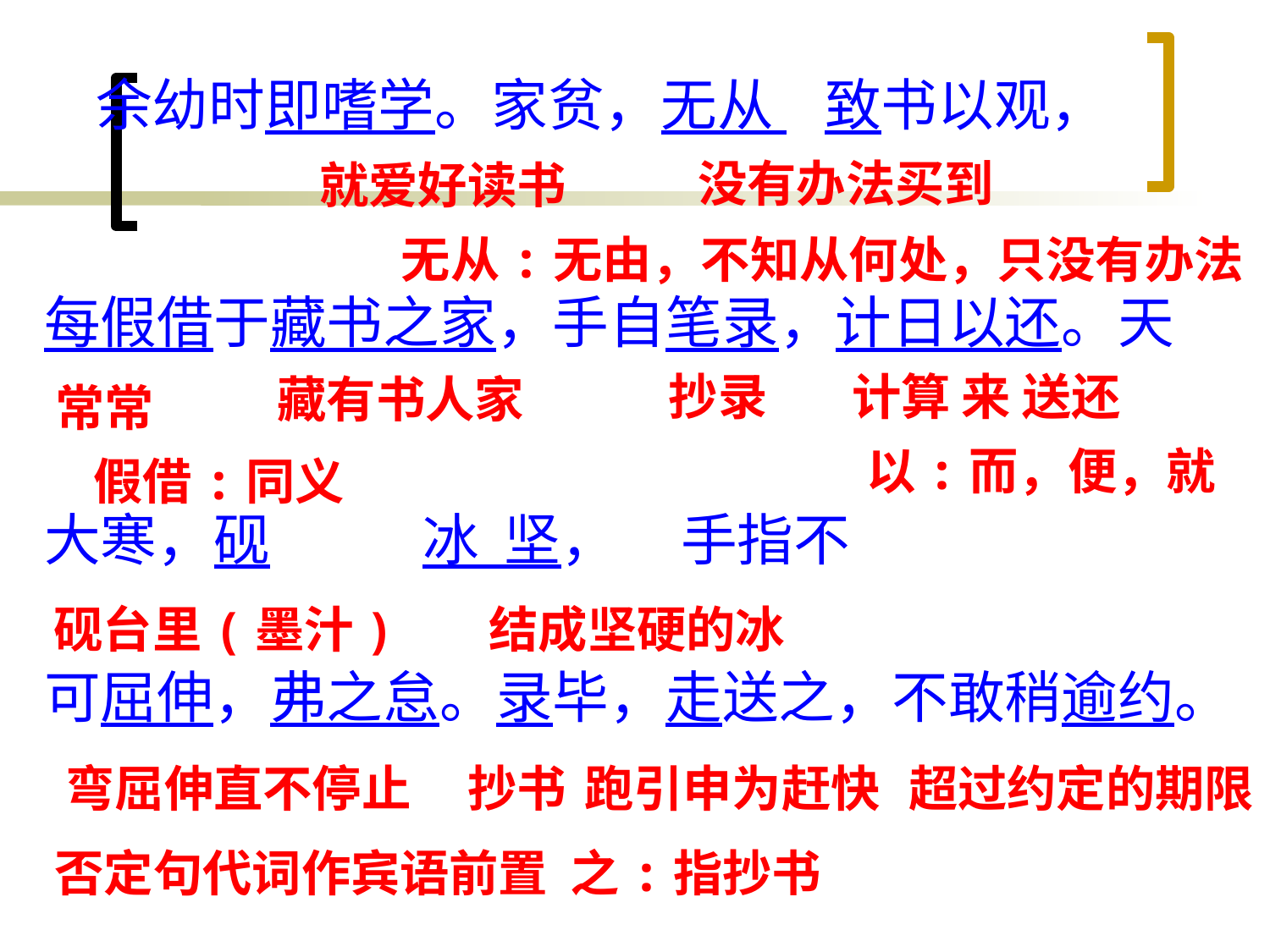

余幼时即嗜学。家贫，无从    致书以观，

每假借于藏书之家，手自笔录，计日以还。天

大寒，砚            冰  坚，     手指不

可屈伸，弗之怠。录毕，走送之，不敢稍逾约。

没有办法买到
就爱好读书
无从:无由，不知从何处，只没有办法
抄录
计算 来 送还
藏有书人家
常常
以:而，便，就
假借:同义
砚台里(墨汁)
结成坚硬的冰
弯屈伸直不停止
抄书
跑引申为赶快
超过约定的期限
否定句代词作宾语前置  之:指抄书